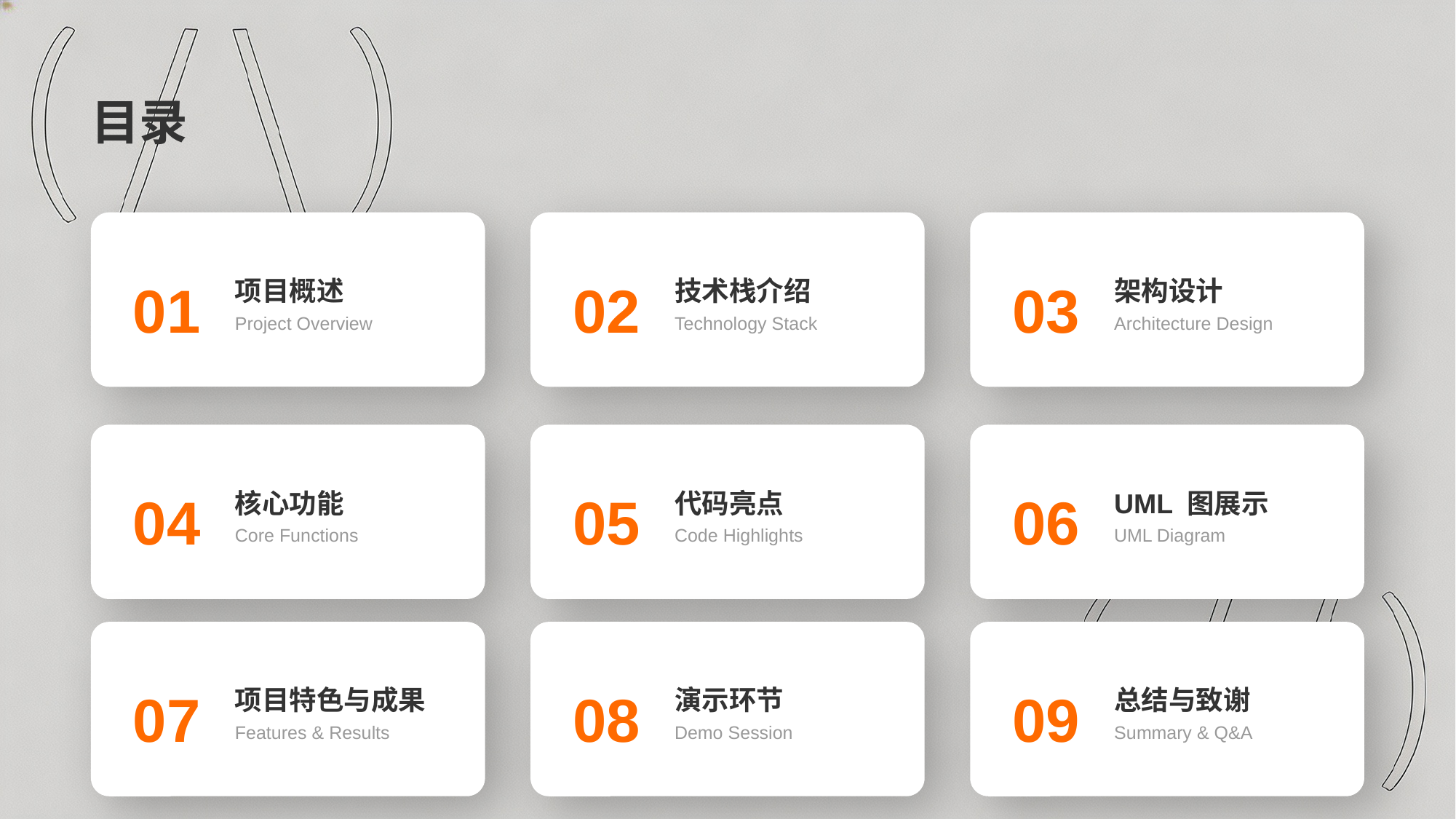

目录

项目概述
Project Overview
技术栈介绍
Technology Stack
架构设计
Architecture Design
01
02
03

核心功能
Core Functions
代码亮点
Code Highlights
UML 图展示
UML Diagram
04
05
06

项目特色与成果
Features & Results
演示环节
Demo Session
总结与致谢
Summary & Q&A
07
08
09